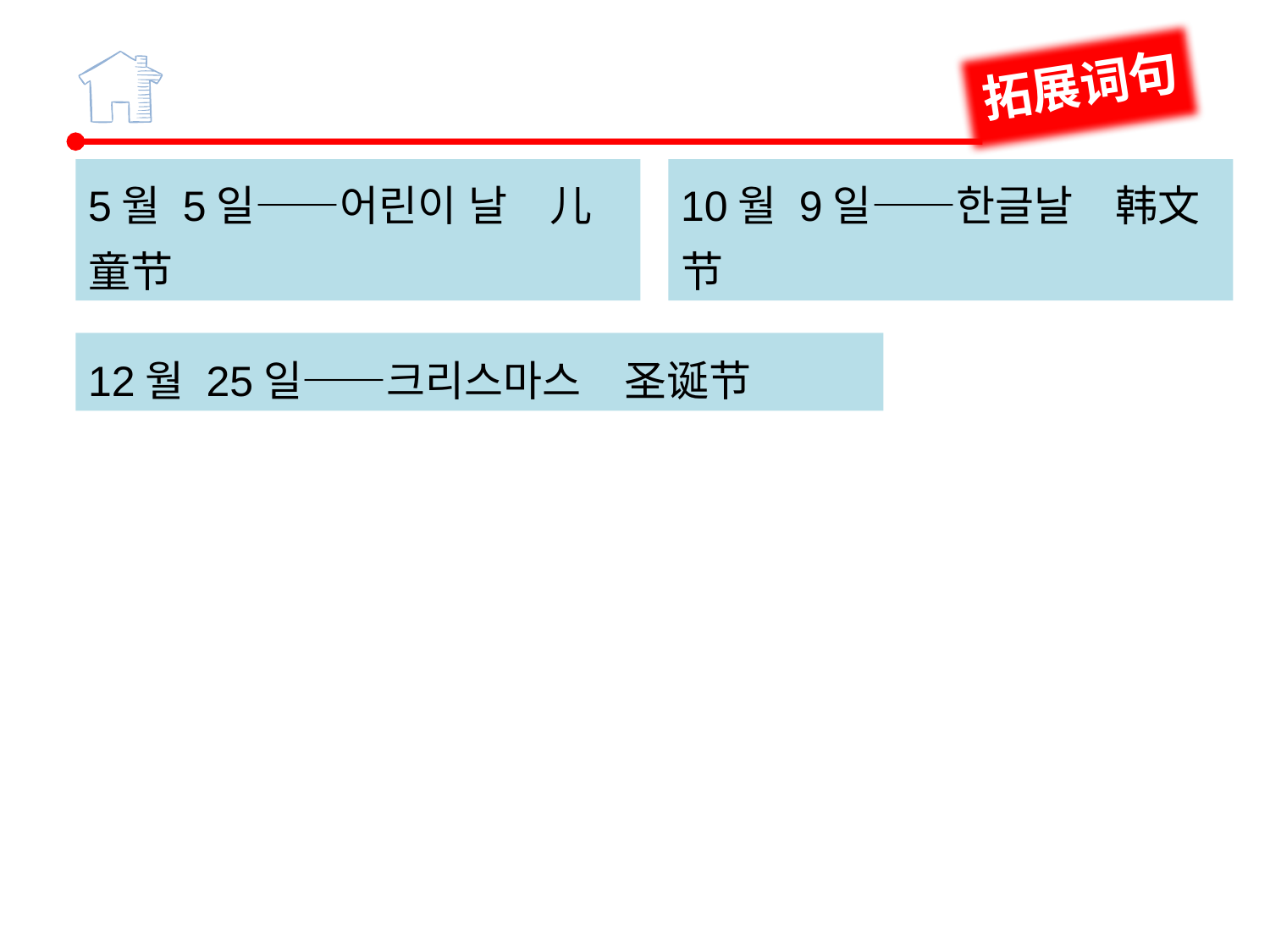

拓展词句

5월 5일——어린이 날　儿童节
12월 25일——크리스마스　圣诞节
10월 9일——한글날　韩文节